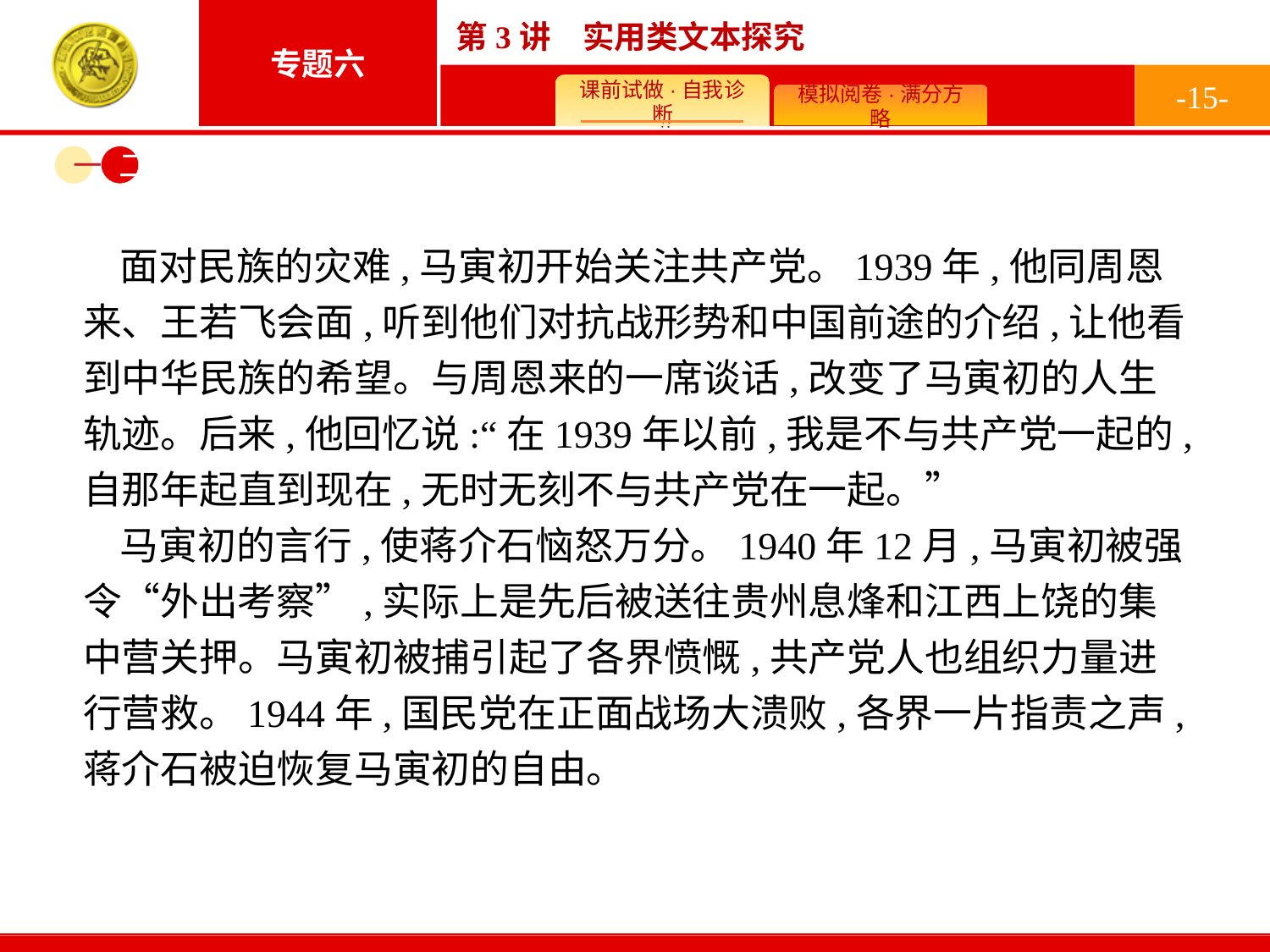

-15-
一
二
面对民族的灾难,马寅初开始关注共产党。1939年,他同周恩来、王若飞会面,听到他们对抗战形势和中国前途的介绍,让他看到中华民族的希望。与周恩来的一席谈话,改变了马寅初的人生轨迹。后来,他回忆说:“在1939年以前,我是不与共产党一起的,自那年起直到现在,无时无刻不与共产党在一起。”
马寅初的言行,使蒋介石恼怒万分。1940年12月,马寅初被强令“外出考察”,实际上是先后被送往贵州息烽和江西上饶的集中营关押。马寅初被捕引起了各界愤慨,共产党人也组织力量进行营救。1944年,国民党在正面战场大溃败,各界一片指责之声,蒋介石被迫恢复马寅初的自由。